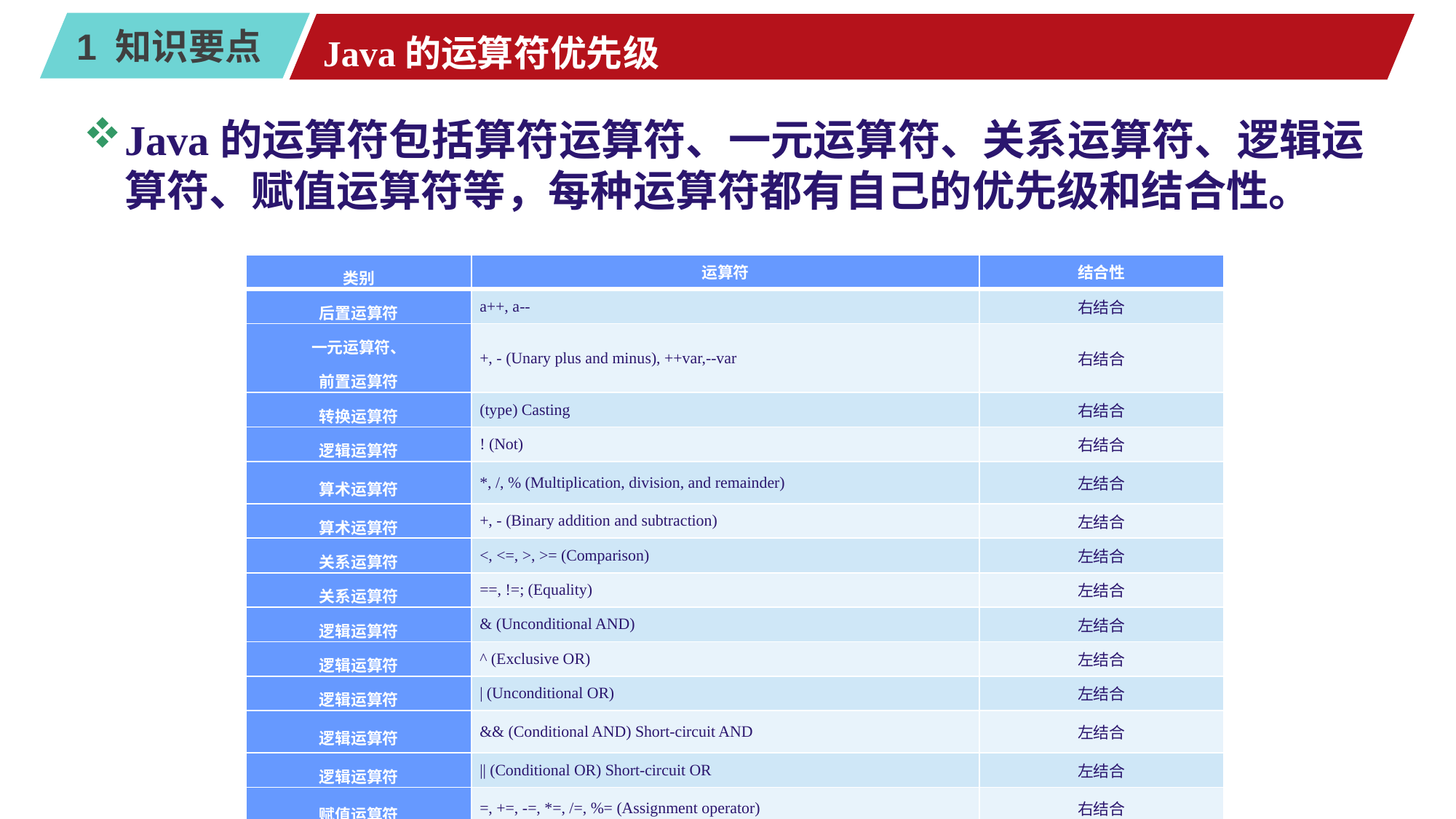

# Java的运算符优先级
Java的运算符包括算符运算符、一元运算符、关系运算符、逻辑运算符、赋值运算符等，每种运算符都有自己的优先级和结合性。

| 类别 | 运算符 | 结合性 |
| --- | --- | --- |
| 后置运算符 | a++, a-- | 右结合 |
| 一元运算符、 前置运算符 | +, - (Unary plus and minus), ++var,--var | 右结合 |
| 转换运算符 | (type) Casting | 右结合 |
| 逻辑运算符 | ! (Not) | 右结合 |
| 算术运算符 | \*, /, % (Multiplication, division, and remainder) | 左结合 |
| 算术运算符 | +, - (Binary addition and subtraction) | 左结合 |
| 关系运算符 | <, <=, >, >= (Comparison) | 左结合 |
| 关系运算符 | ==, !=; (Equality) | 左结合 |
| 逻辑运算符 | & (Unconditional AND) | 左结合 |
| 逻辑运算符 | ^ (Exclusive OR) | 左结合 |
| 逻辑运算符 | | (Unconditional OR) | 左结合 |
| 逻辑运算符 | && (Conditional AND) Short-circuit AND | 左结合 |
| 逻辑运算符 | || (Conditional OR) Short-circuit OR | 左结合 |
| 赋值运算符 | =, +=, -=, \*=, /=, %= (Assignment operator) | 右结合 |